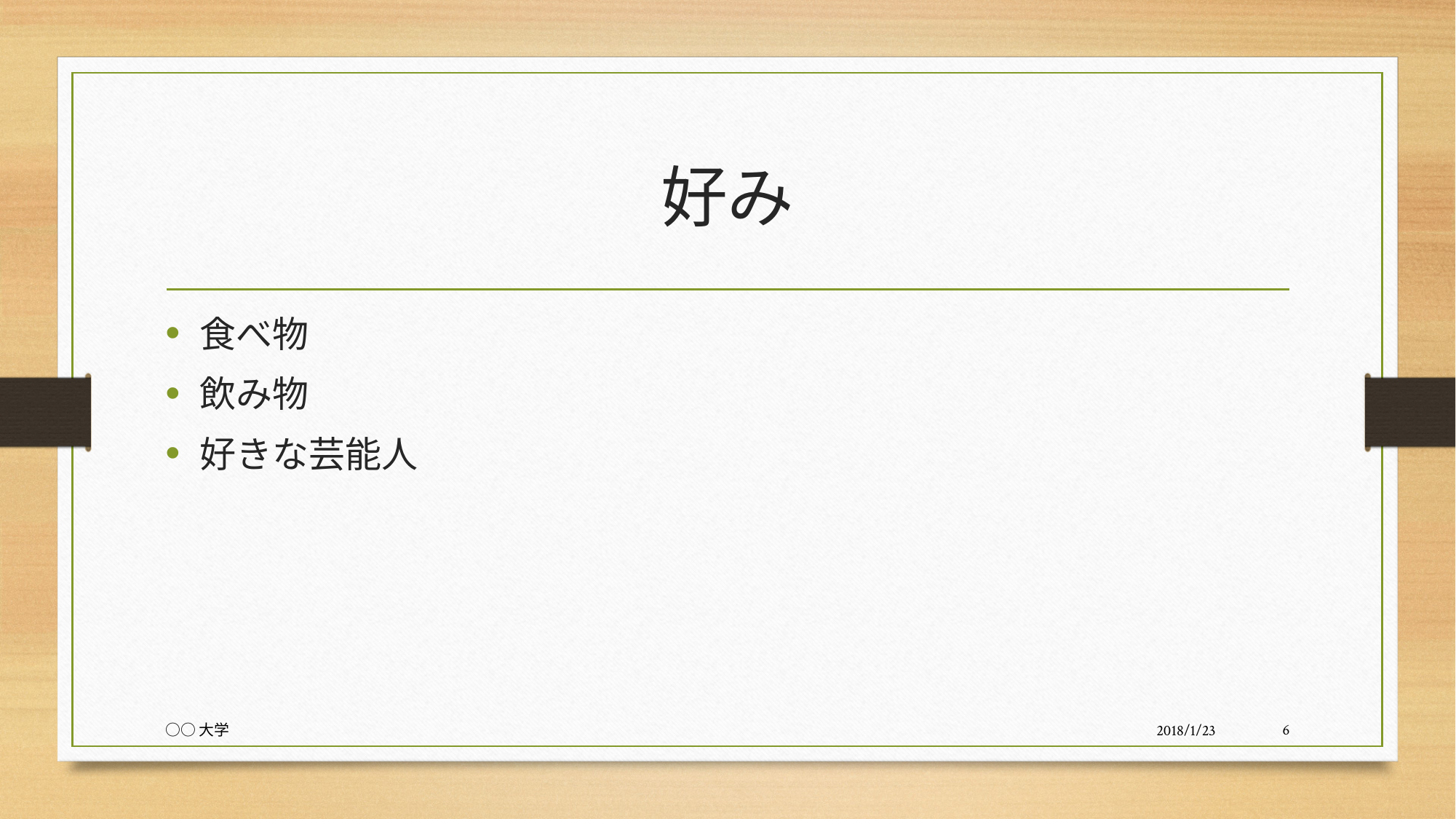

# 好み
食べ物
飲み物
好きな芸能人
○○大学
2018/1/23
6